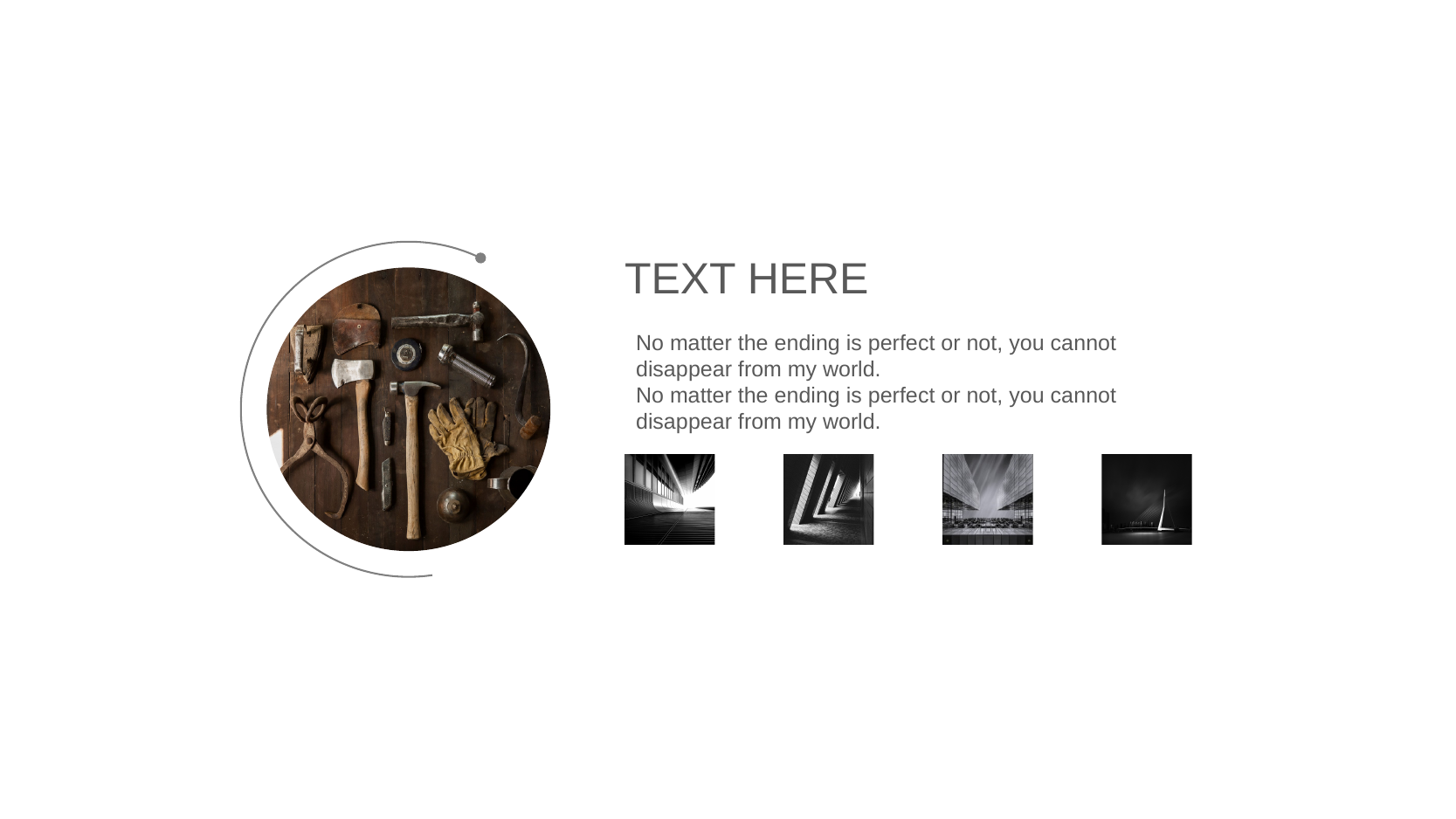

TEXT HERE

No matter the ending is perfect or not, you cannot disappear from my world.
No matter the ending is perfect or not, you cannot disappear from my world.

延时符